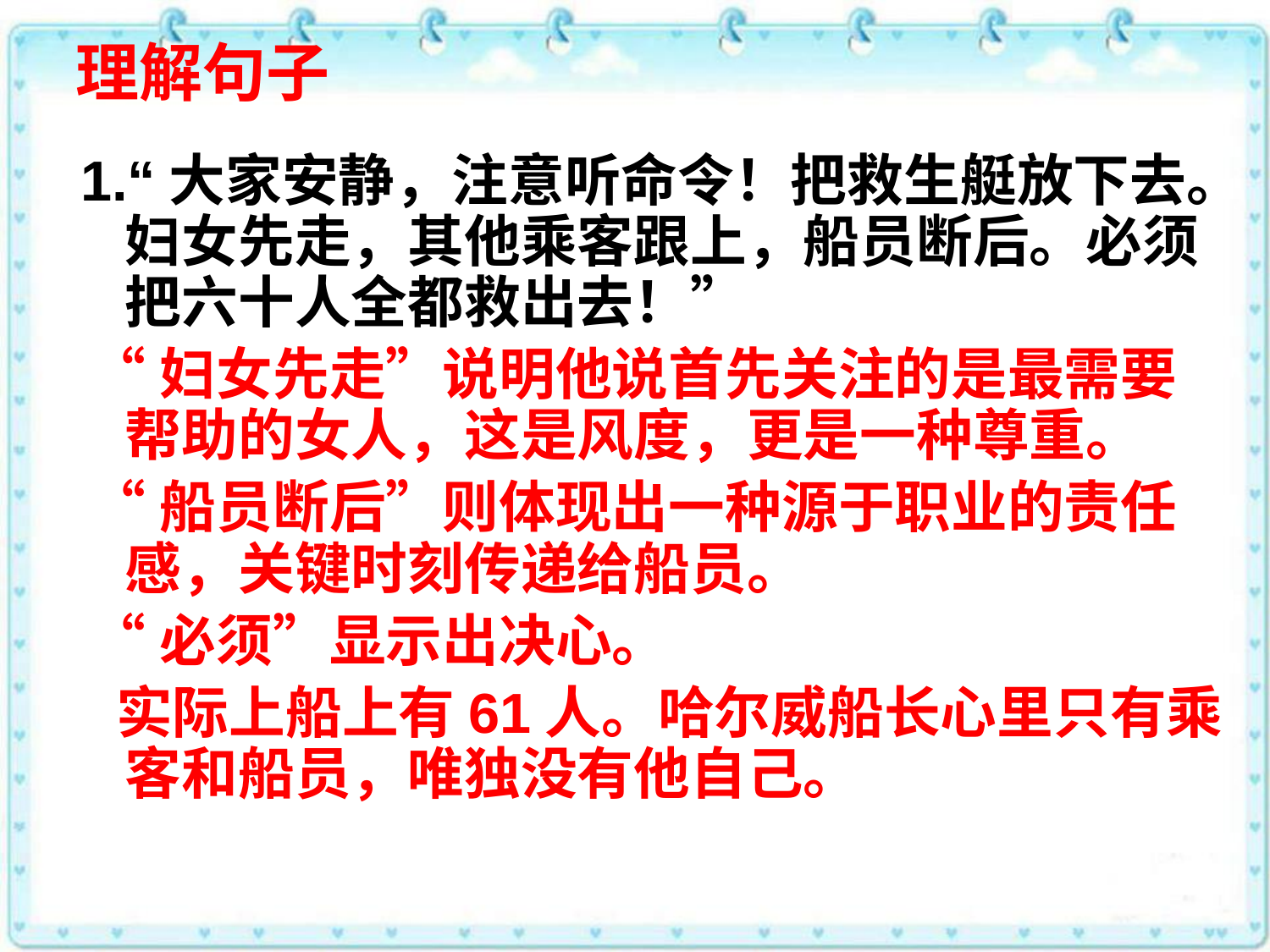

理解句子
   1.“大家安静，注意听命令！把救生艇放下去。妇女先走，其他乘客跟上，船员断后。必须把六十人全都救出去！”
   “妇女先走”说明他说首先关注的是最需要帮助的女人，这是风度，更是一种尊重。
   “船员断后”则体现出一种源于职业的责任感，关键时刻传递给船员。
   “必须”显示出决心。
    实际上船上有61人。哈尔威船长心里只有乘客和船员，唯独没有他自己。